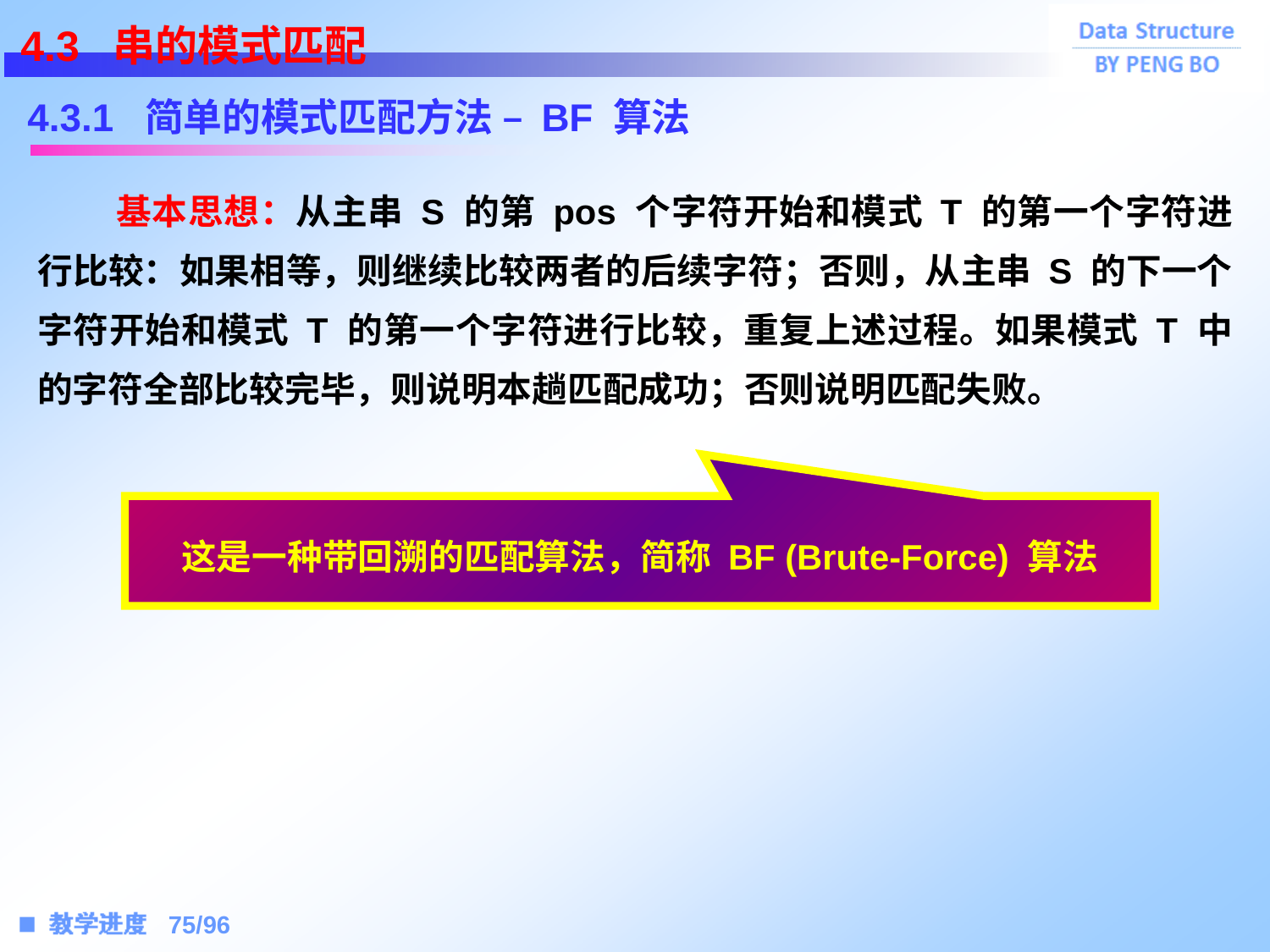

4.3  串的模式匹配

4.3.1  简单的模式匹配方法 – BF 算法

        基本思想：从主串 S 的第 pos 个字符开始和模式 T 的第一个字符进行比较：如果相等，则继续比较两者的后续字符；否则，从主串 S 的下一个字符开始和模式 T 的第一个字符进行比较，重复上述过程。如果模式 T 中的字符全部比较完毕，则说明本趟匹配成功；否则说明匹配失败。

这是一种带回溯的匹配算法，简称 BF (Brute-Force) 算法